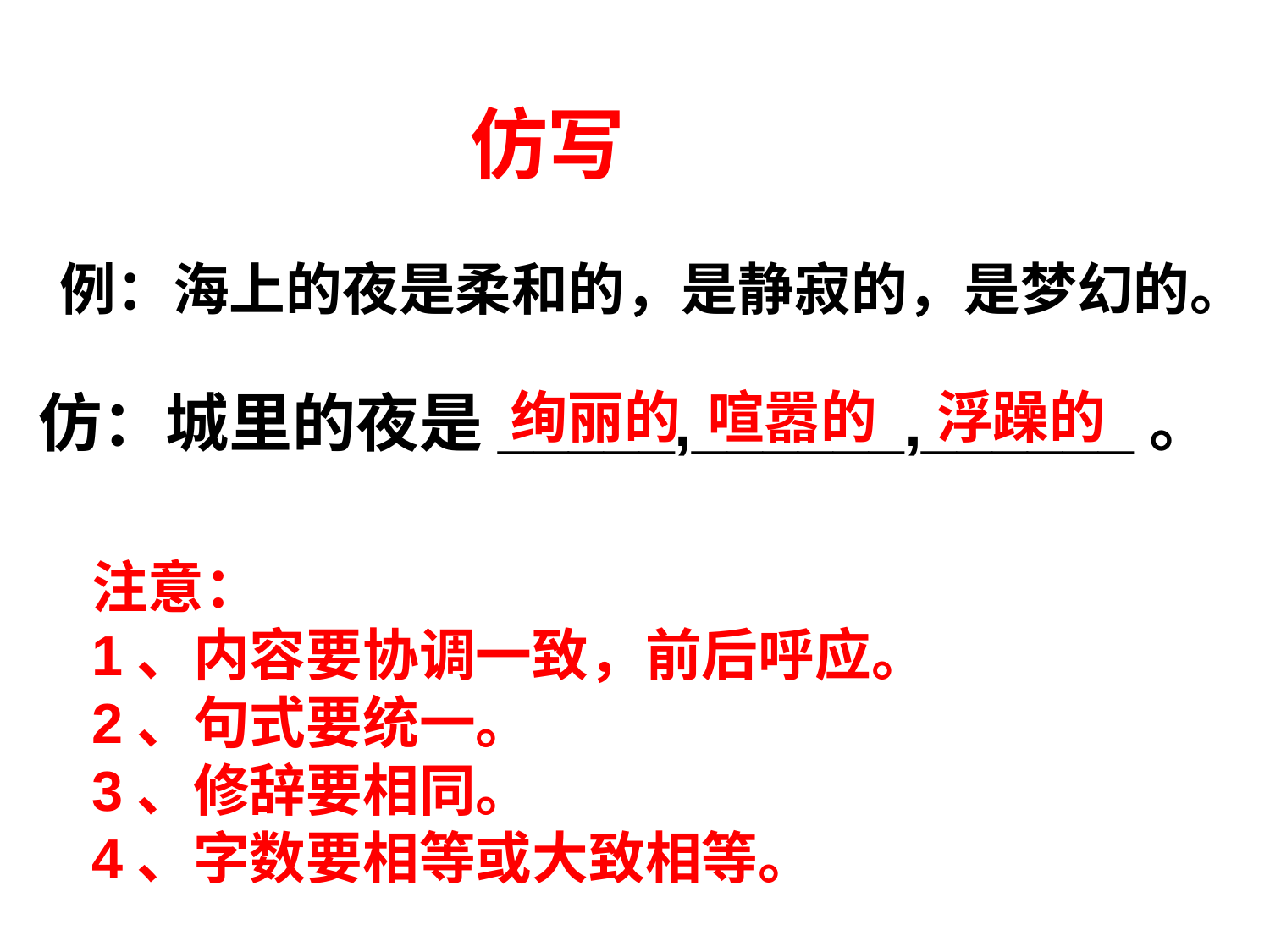

仿写
例：海上的夜是柔和的，是静寂的，是梦幻的。
绚丽的
喧嚣的
浮躁的
仿：城里的夜是_____,______,______。
注意：
1、内容要协调一致，前后呼应。
2、句式要统一。
3、修辞要相同。
4、字数要相等或大致相等。